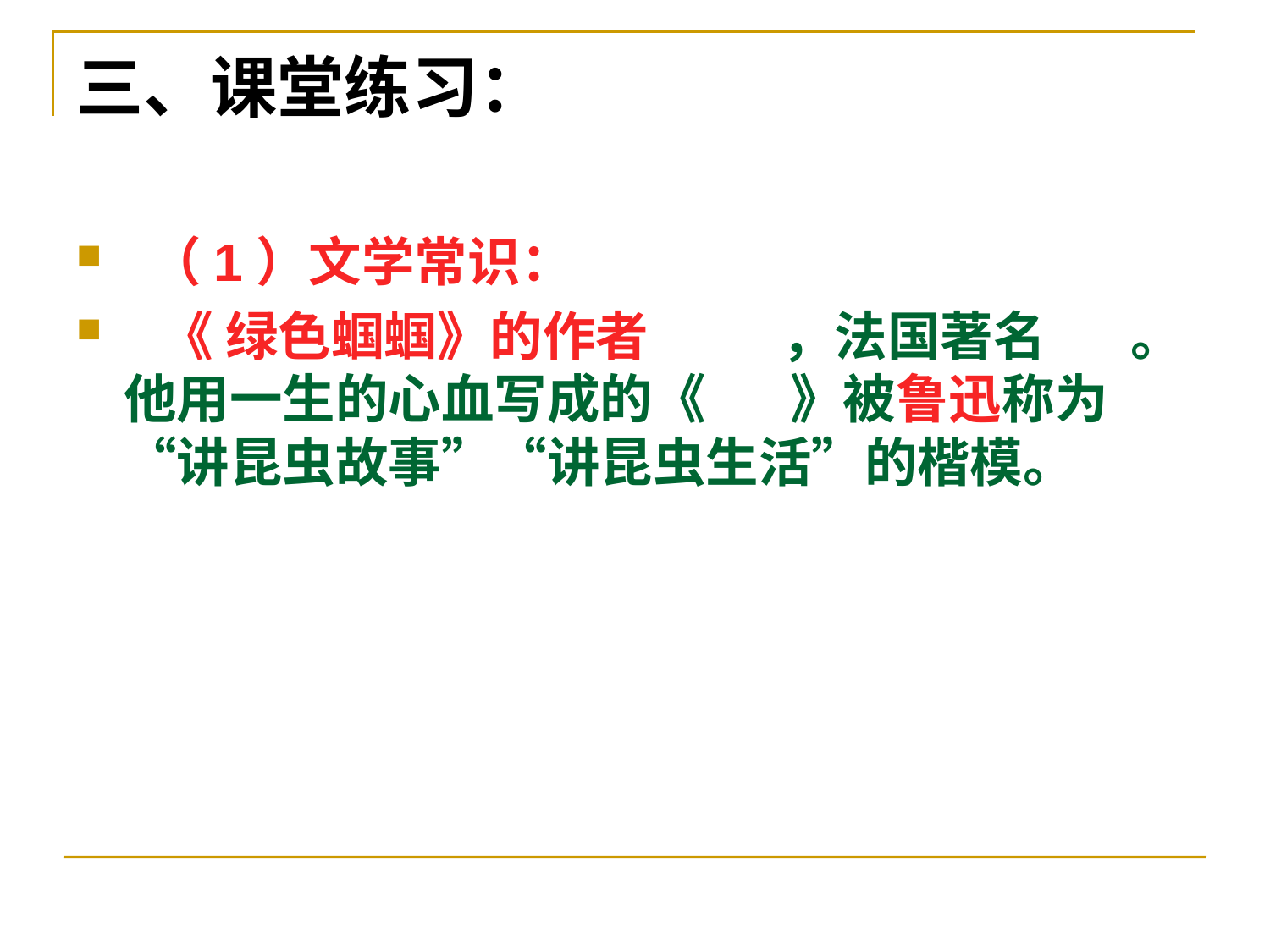

# 三、课堂练习：
 （1）文学常识：
  《 绿色蝈蝈》的作者           ，法国著名       。他用一生的心血写成的《       》被鲁迅称为“讲昆虫故事”“讲昆虫生活”的楷模。